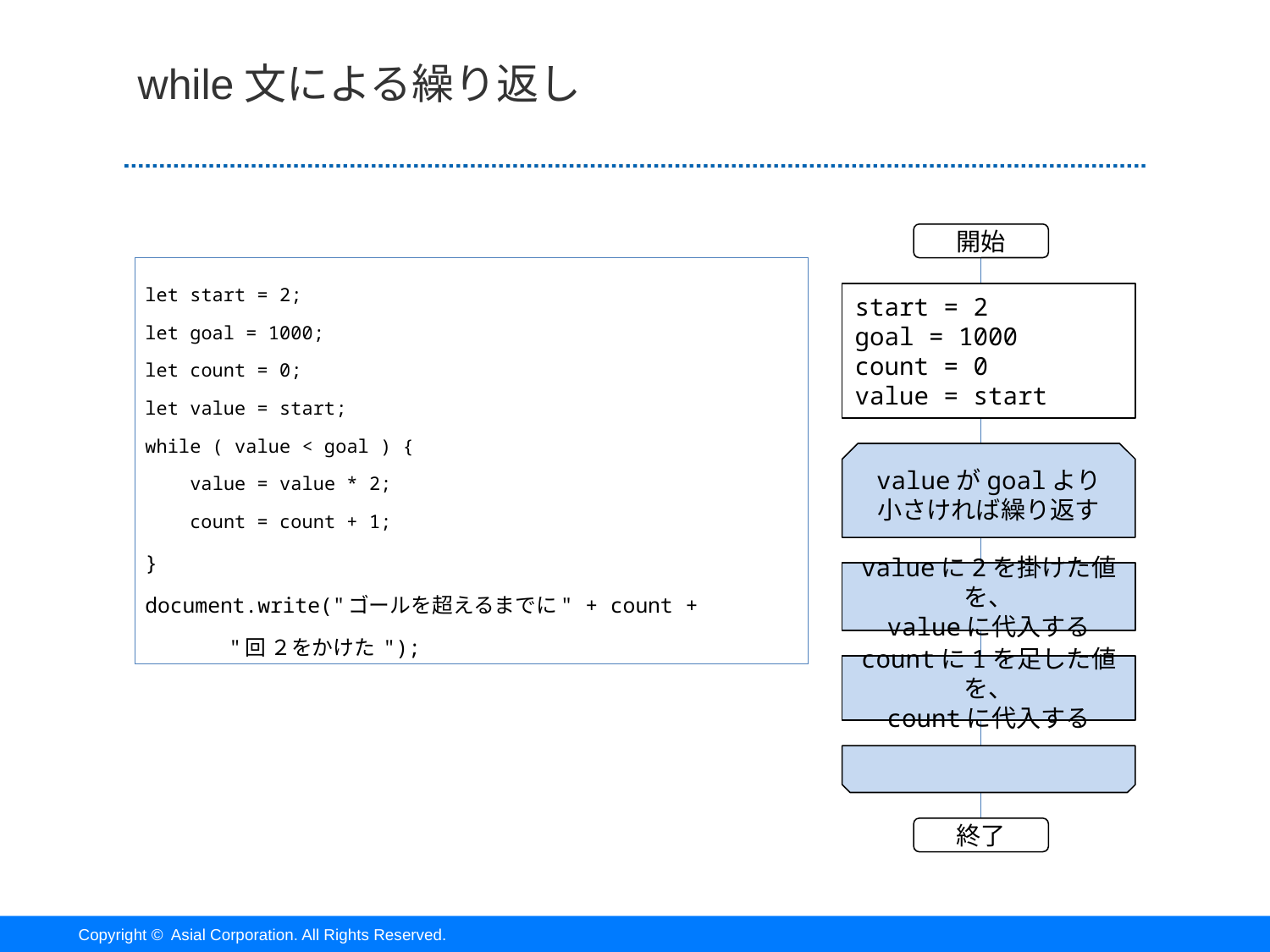

# while文による繰り返し
開始
let start = 2;
let goal = 1000;
let count = 0;
let value = start;
while ( value < goal ) {
    value = value * 2;
    count = count + 1;
}
document.write("ゴールを超えるまでに" + count +
			"回 ２をかけた ");
start = 2
goal = 1000
count = 0
value = start
valueがgoalより
小さければ繰り返す
valueに2を掛けた値を、
valueに代入する
countに1を足した値を、
countに代入する

終了